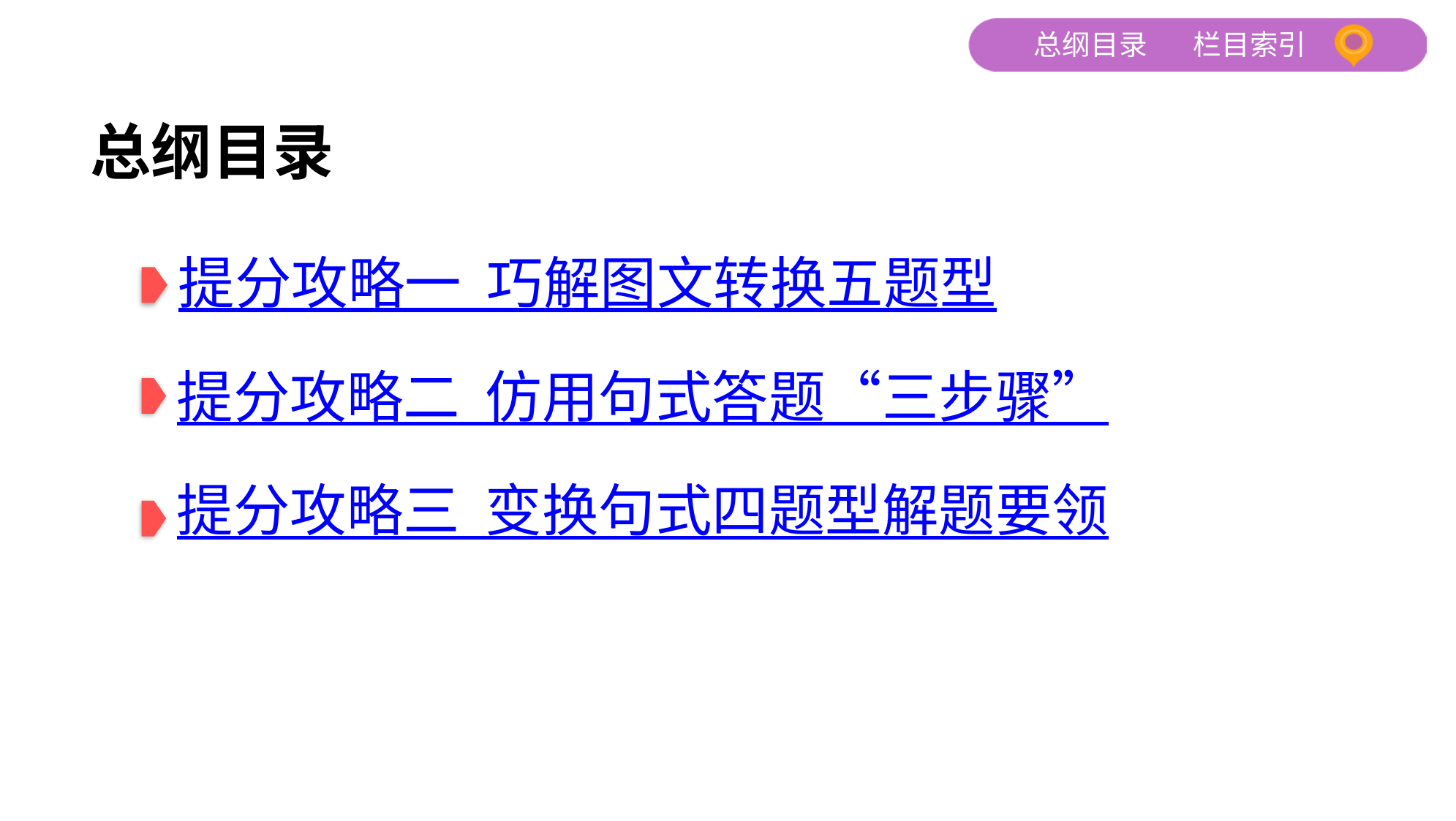

总纲目录
提分攻略一  巧解图文转换五题型

提分攻略二  仿用句式答题“三步骤”

提分攻略三  变换句式四题型解题要领